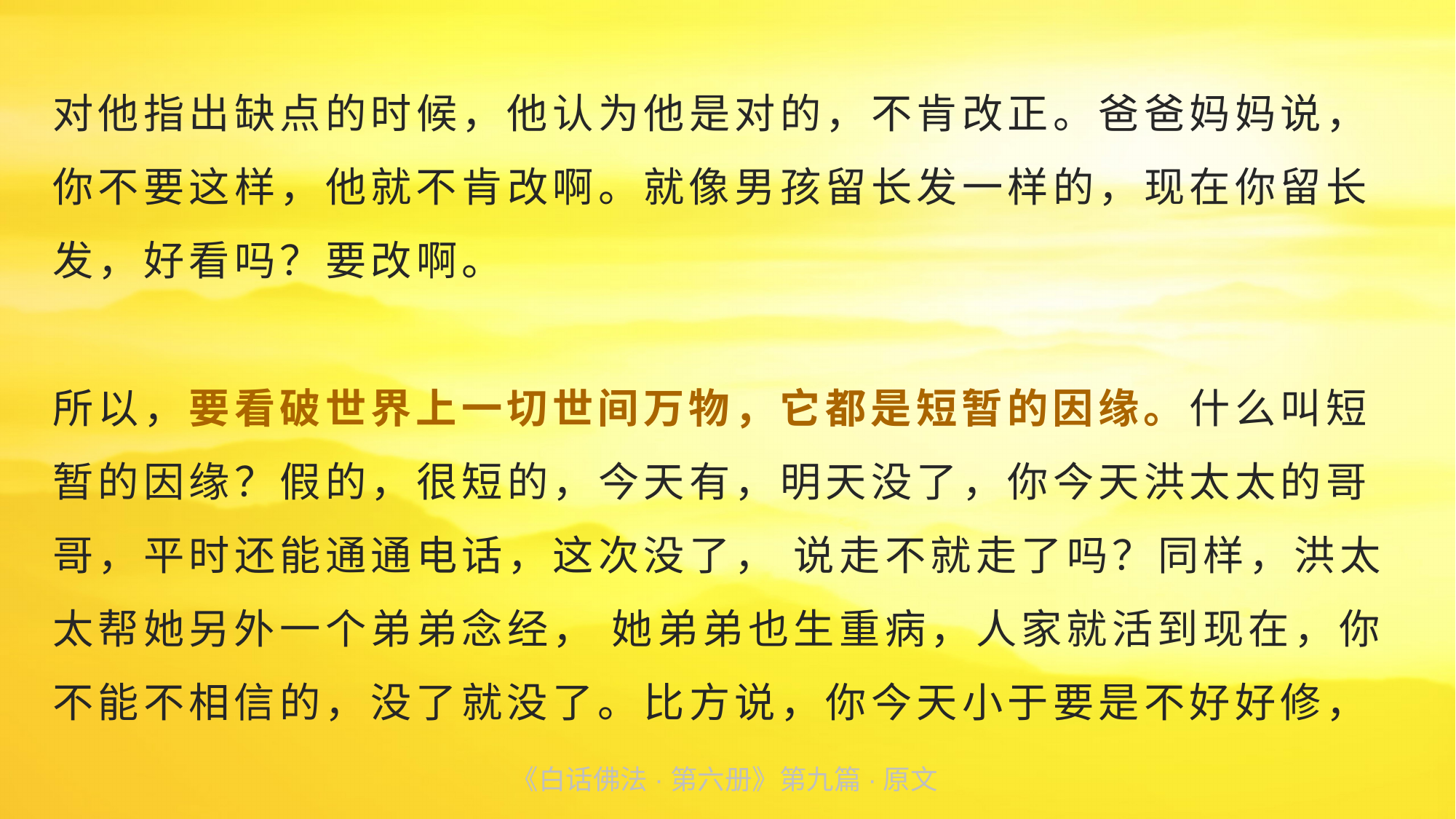

对他指出缺点的时候，他认为他是对的，不肯改正。爸爸妈妈说，你不要这样，他就不肯改啊。就像男孩留长发一样的，现在你留长
发，好看吗？要改啊。

所以，要看破世界上一切世间万物，它都是短暂的因缘。什么叫短暂的因缘？假的，很短的，今天有，明天没了，你今天洪太太的哥哥，平时还能通通电话，这次没了， 说走不就走了吗？同样，洪太太帮她另外一个弟弟念经， 她弟弟也生重病，人家就活到现在，你不能不相信的，没了就没了。比方说，你今天小于要是不好好修，
《白话佛法·第六册》第九篇·原文